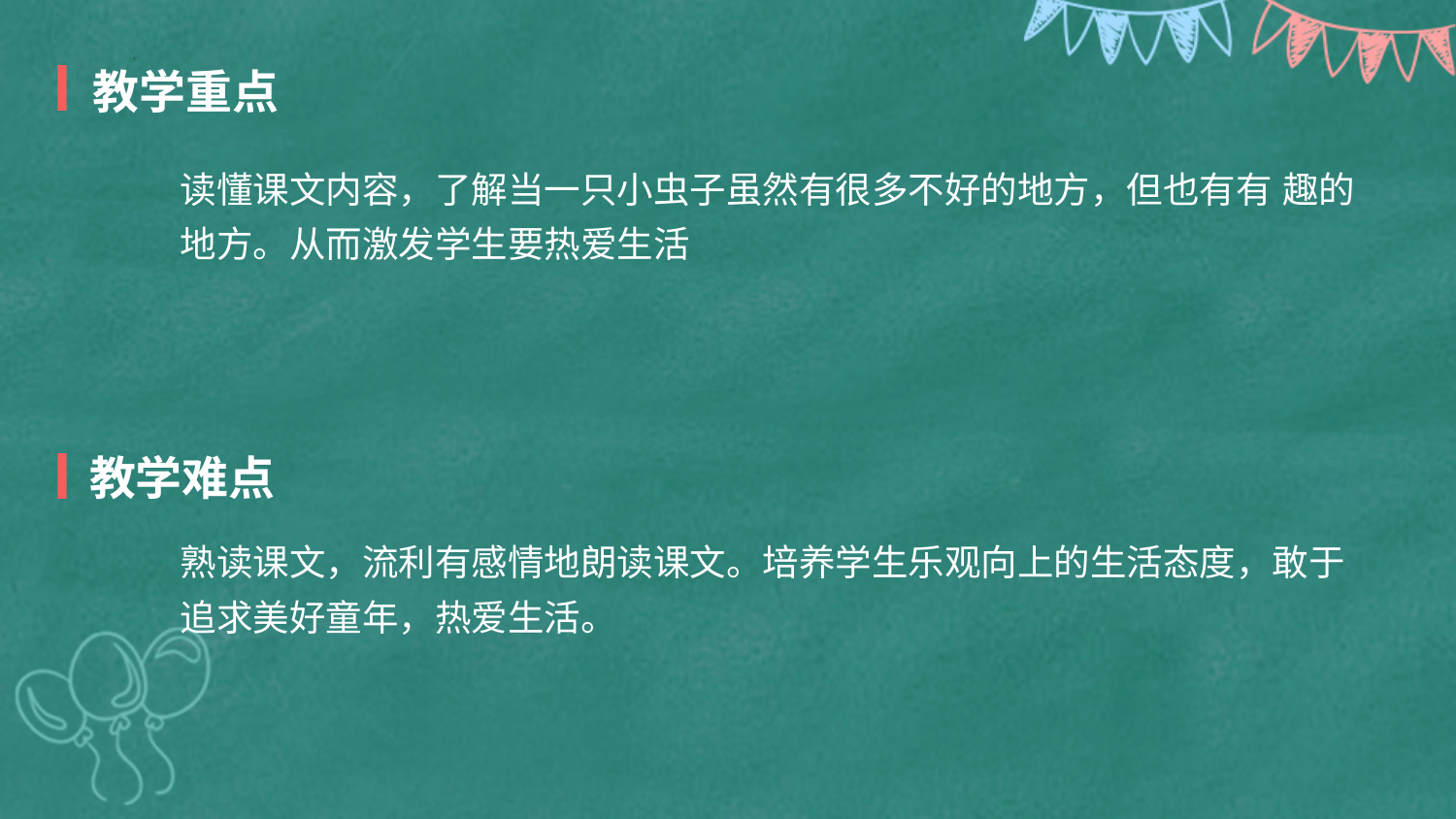

教学重点

读懂课文内容，了解当一只小虫子虽然有很多不好的地方，但也有有 趣的地方。从而激发学生要热爱生活
教学难点

熟读课文，流利有感情地朗读课文。培养学生乐观向上的生活态度，敢于追求美好童年，热爱生活。